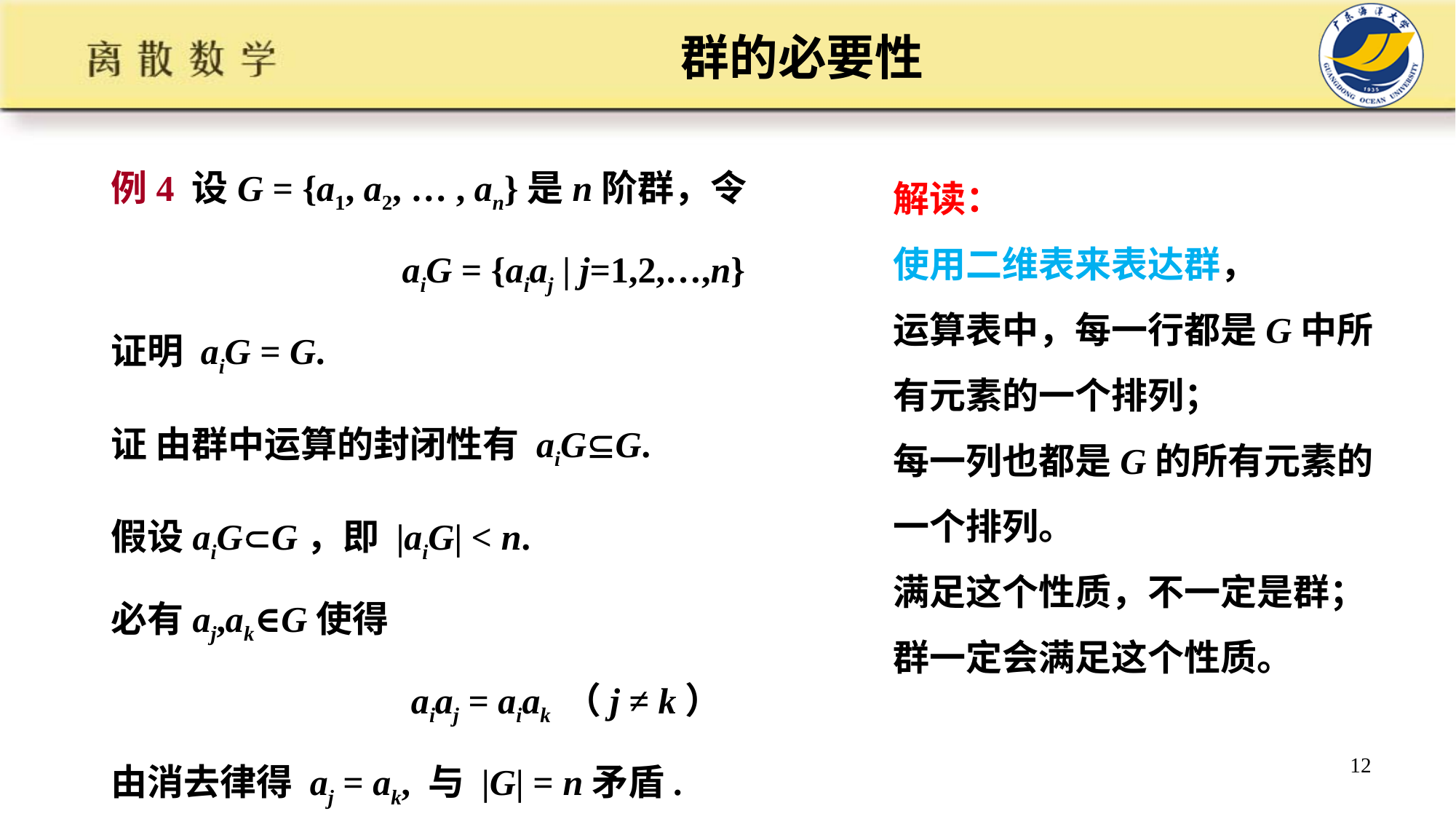

# 群的必要性
例4 设G = {a1, a2, … , an}是n阶群，令
                                aiG = {aiaj | j=1,2,…,n}
证明 aiG = G.
证 由群中运算的封闭性有 aiG⊆G.
假设aiG⊂G，即 |aiG| < n.
必有aj,ak∈G使得
                                 aiaj = aiak （j ≠ k）
由消去律得 aj = ak, 与 |G| = n矛盾.
解读：
使用二维表来表达群，
运算表中，每一行都是G中所有元素的一个排列；
每一列也都是G的所有元素的一个排列。
满足这个性质，不一定是群；
群一定会满足这个性质。
12